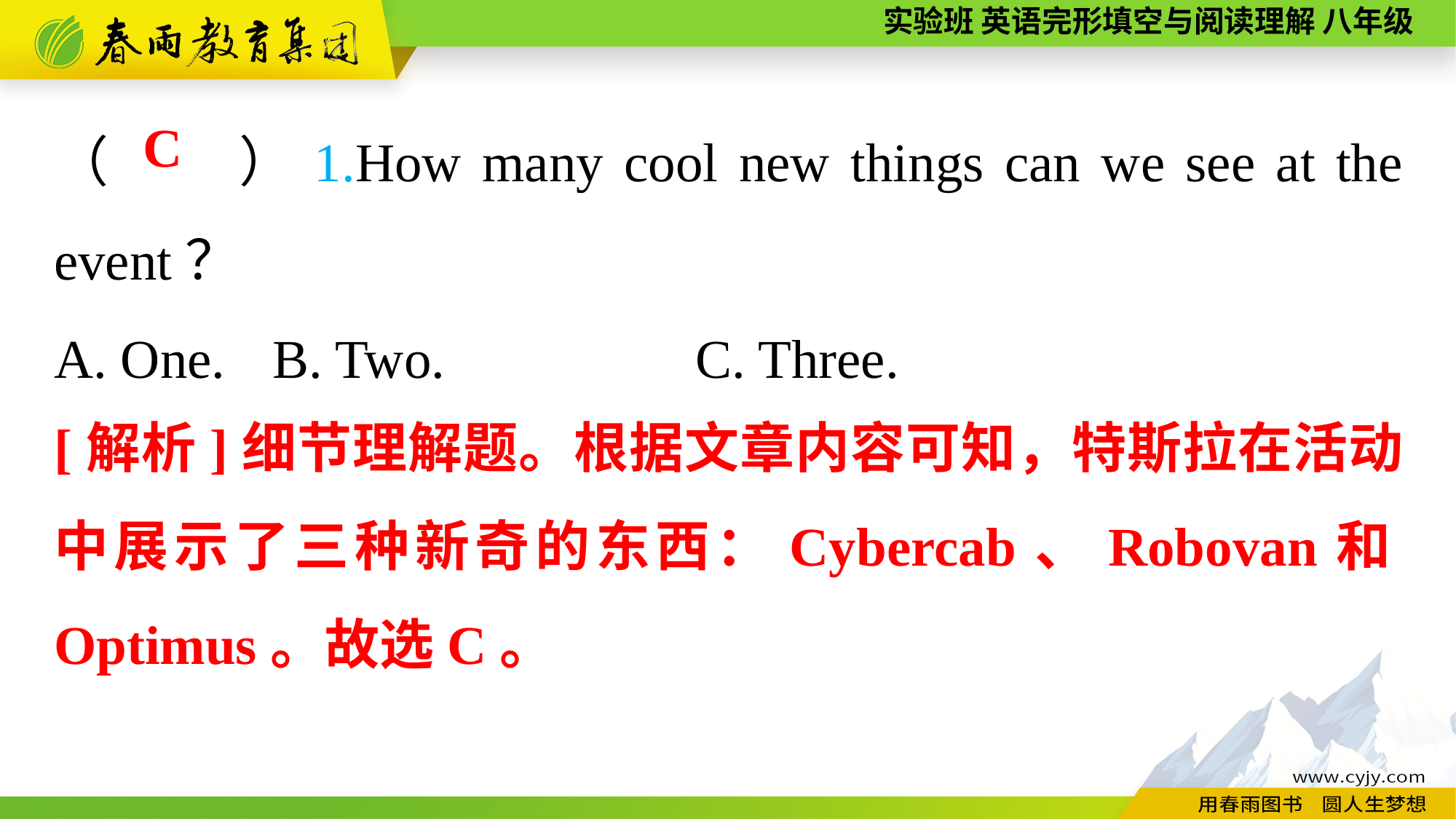

（　　）1.How many cool new things can we see at the event？
A. One.	B. Two.	               C. Three.
C
[解析]细节理解题。根据文章内容可知，特斯拉在活动中展示了三种新奇的东西：Cybercab、Robovan和Optimus。故选C。